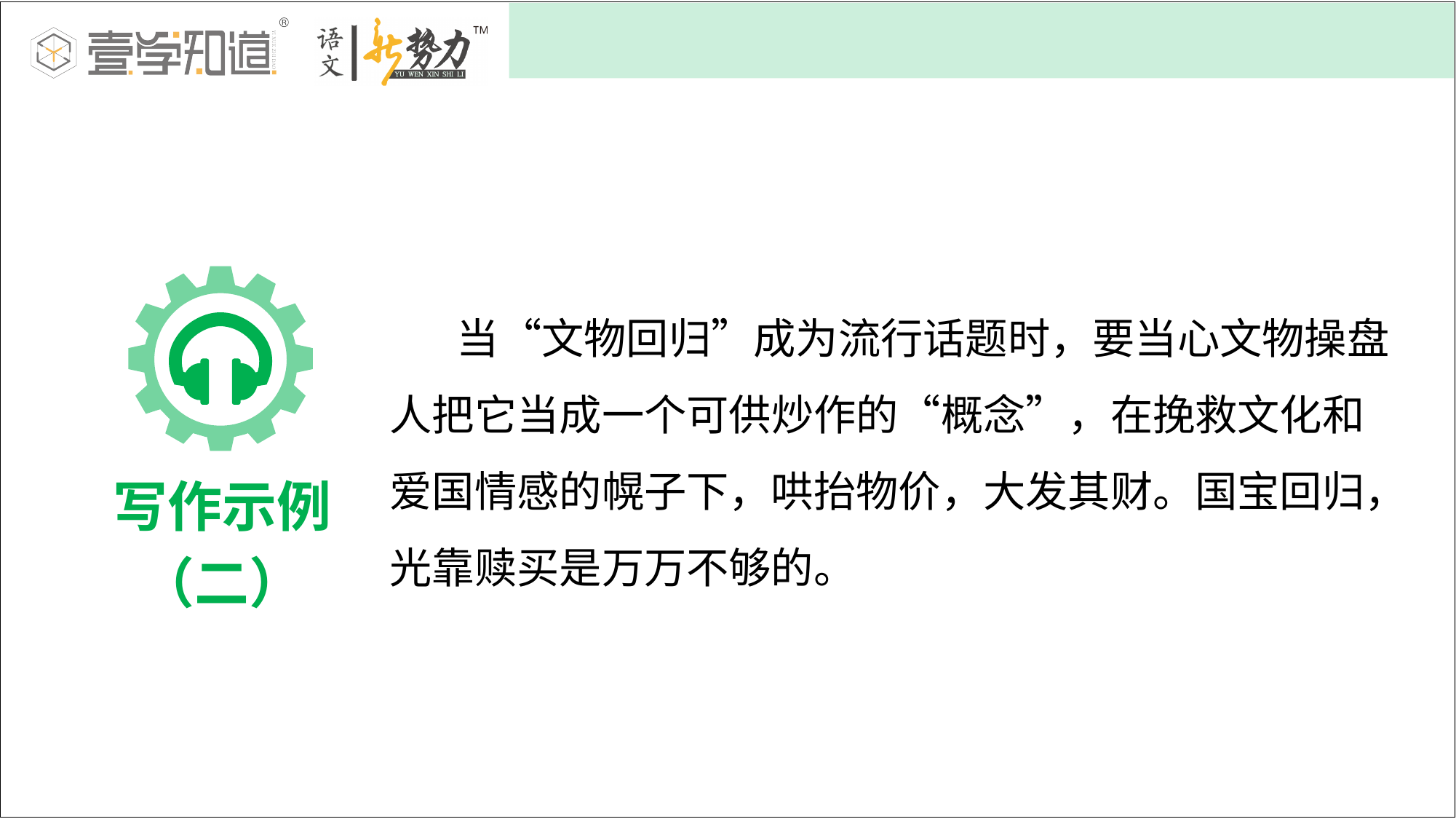

当“文物回归”成为流行话题时，要当心文物操盘人把它当成一个可供炒作的“概念”，在挽救文化和爱国情感的幌子下，哄抬物价，大发其财。国宝回归，光靠赎买是万万不够的。
写作示例
（二）